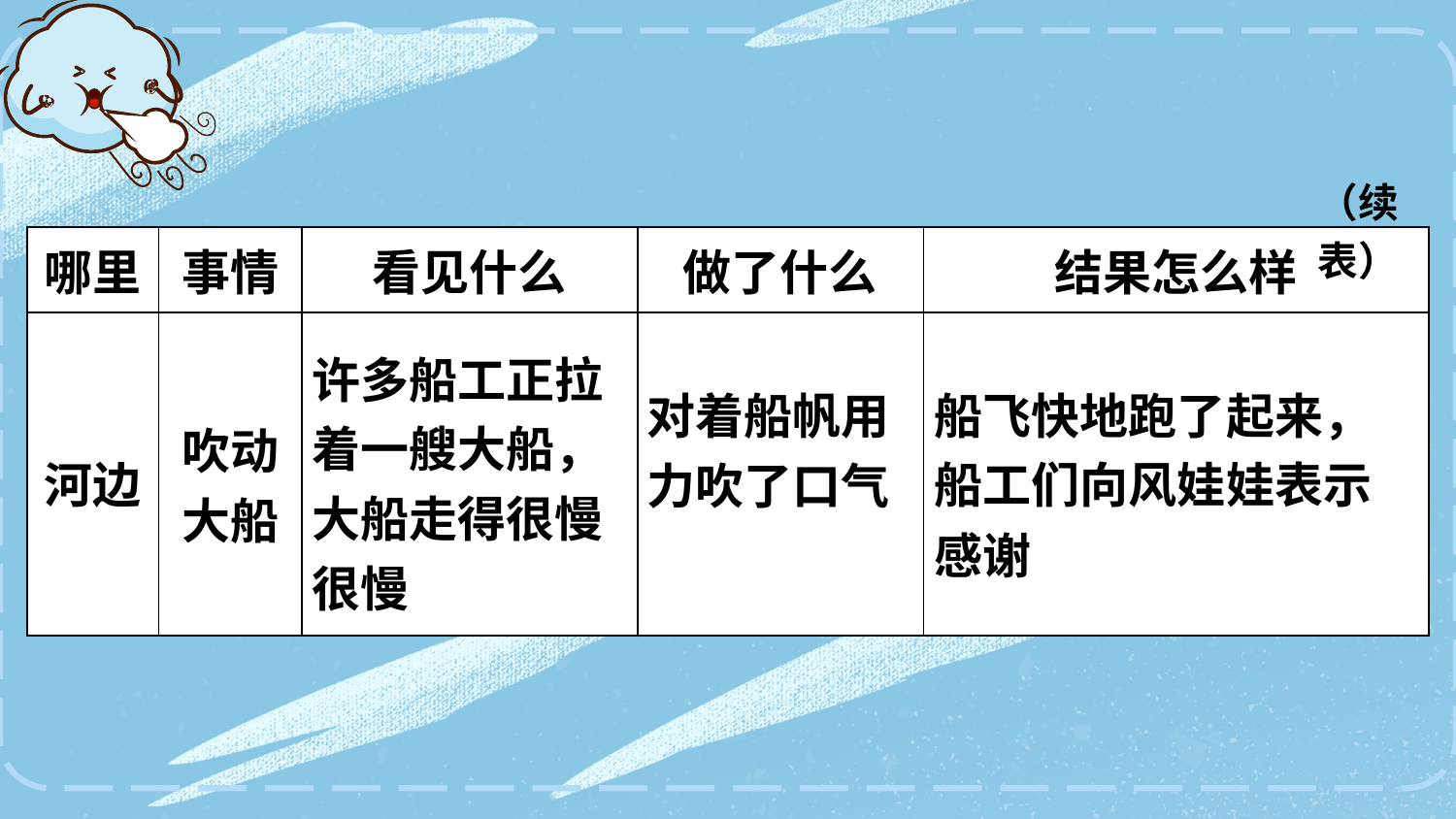

（续表）
| 哪里 | 事情 | 看见什么 | 做了什么 | 结果怎么样 |
| --- | --- | --- | --- | --- |
|  |  |  |  |  |
许多船工正拉着一艘大船，大船走得很慢很慢
船飞快地跑了起来，船工们向风娃娃表示感谢
对着船帆用力吹了口气
吹动大船
河边